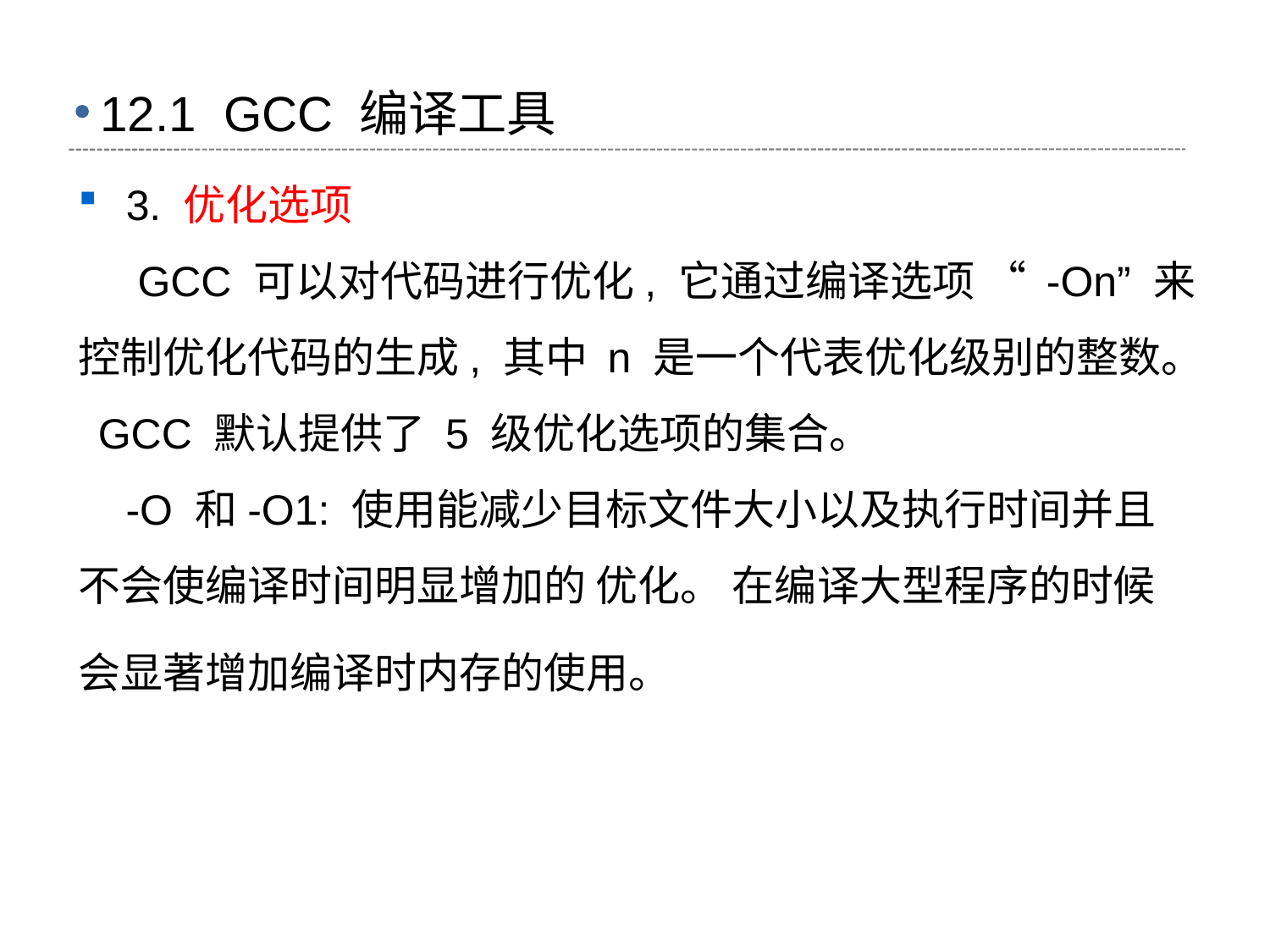

# 12.1  GCC 编译工具
3. 优化选项
     GCC 可以对代码进行优化, 它通过编译选项 “ -On” 来控制优化代码的生成, 其中 n 是一个代表优化级别的整数。 GCC 默认提供了 5 级优化选项的集合。
    -O 和-O1: 使用能减少目标文件大小以及执行时间并且不会使编译时间明显增加的 优化。 在编译大型程序的时候会显著增加编译时内存的使用。